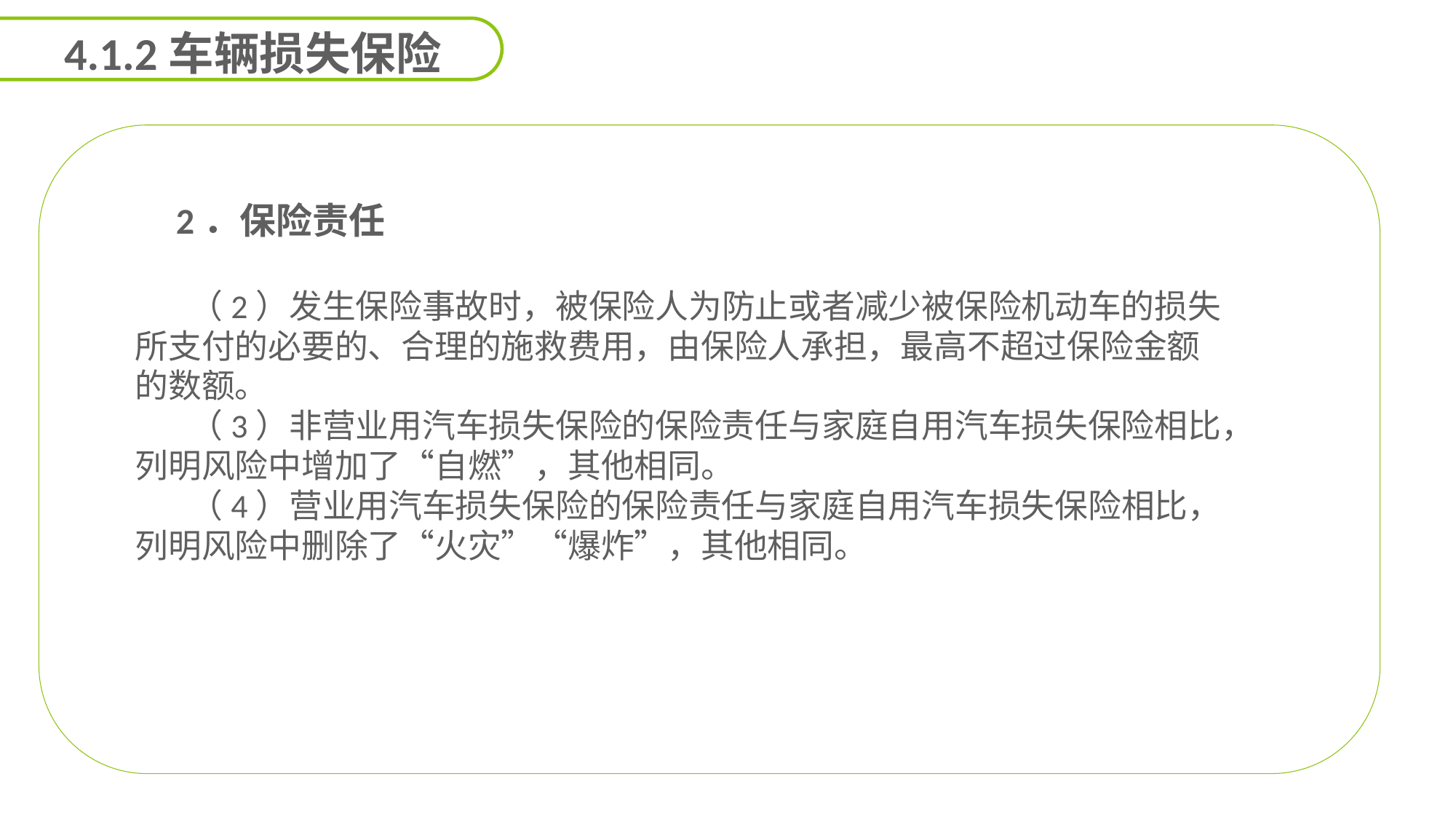

4.1.2车辆损失保险

     2．保险责任

（2）发生保险事故时，被保险人为防止或者减少被保险机动车的损失所支付的必要的、合理的施救费用，由保险人承担，最高不超过保险金额的数额。
（3）非营业用汽车损失保险的保险责任与家庭自用汽车损失保险相比，列明风险中增加了“自燃”，其他相同。
（4）营业用汽车损失保险的保险责任与家庭自用汽车损失保险相比，列明风险中删除了“火灾”“爆炸”，其他相同。

能力
目标
延迟符